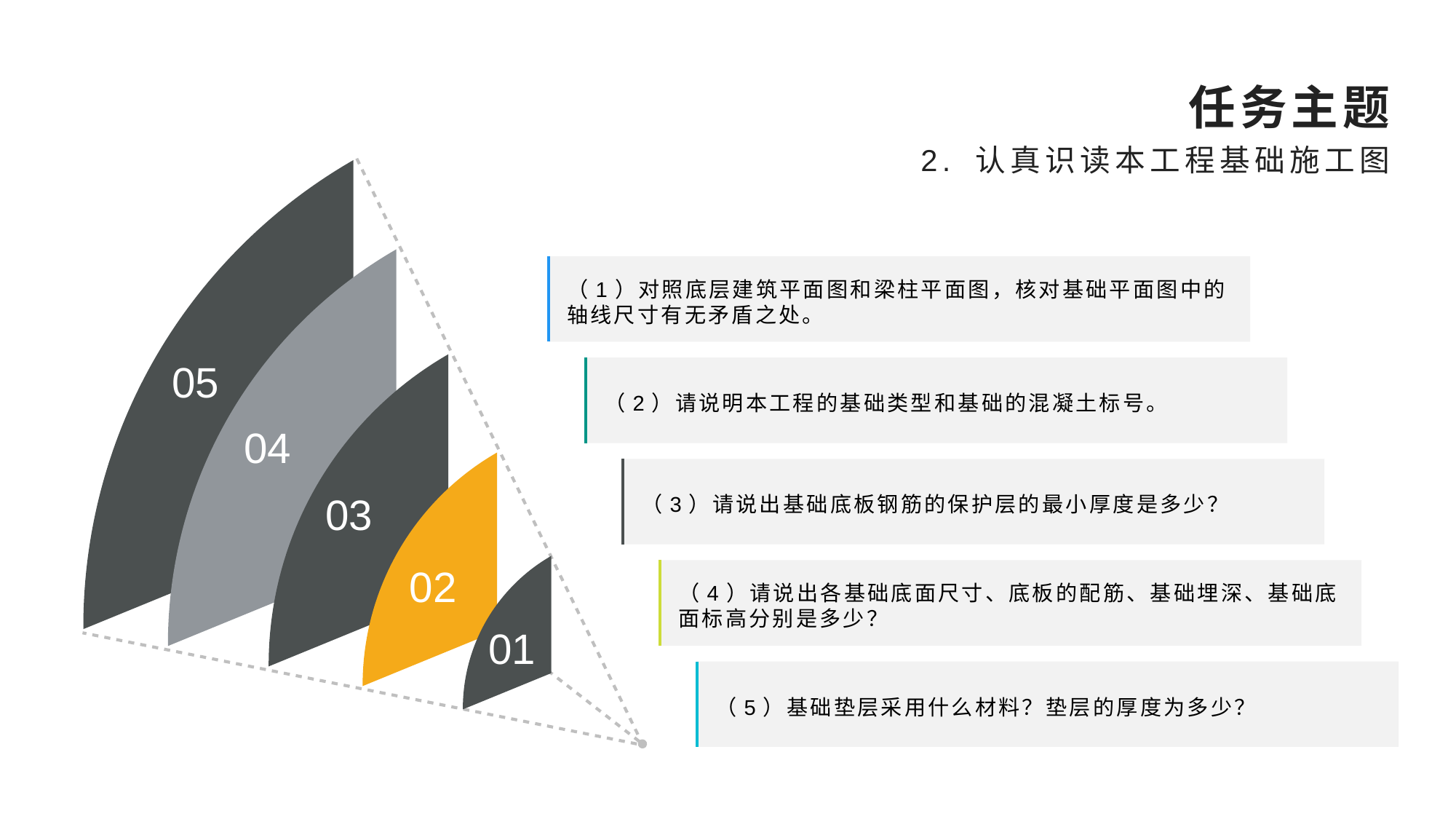

任务主题
2. 认真识读本工程基础施工图

（1）对照底层建筑平面图和梁柱平面图，核对基础平面图中的轴线尺寸有无矛盾之处。
05

（2）请说明本工程的基础类型和基础的混凝土标号。
04

03
（3）请说出基础底板钢筋的保护层的最小厚度是多少？
02

（4）请说出各基础底面尺寸、底板的配筋、基础埋深、基础底面标高分别是多少？
01

（5）基础垫层采用什么材料？垫层的厚度为多少？